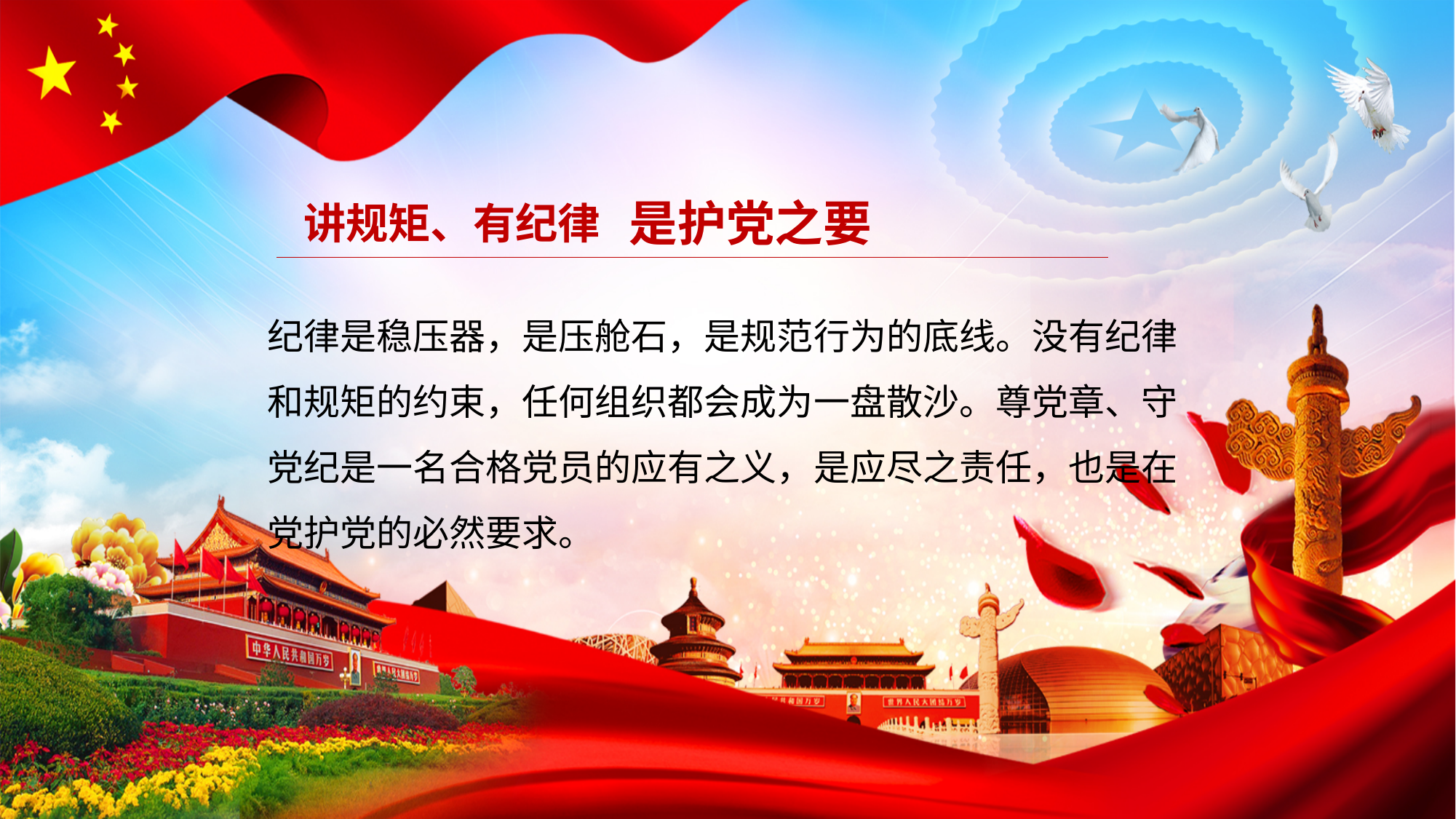

讲规矩、有纪律
是护党之要
纪律是稳压器，是压舱石，是规范行为的底线。没有纪律和规矩的约束，任何组织都会成为一盘散沙。尊党章、守党纪是一名合格党员的应有之义，是应尽之责任，也是在党护党的必然要求。